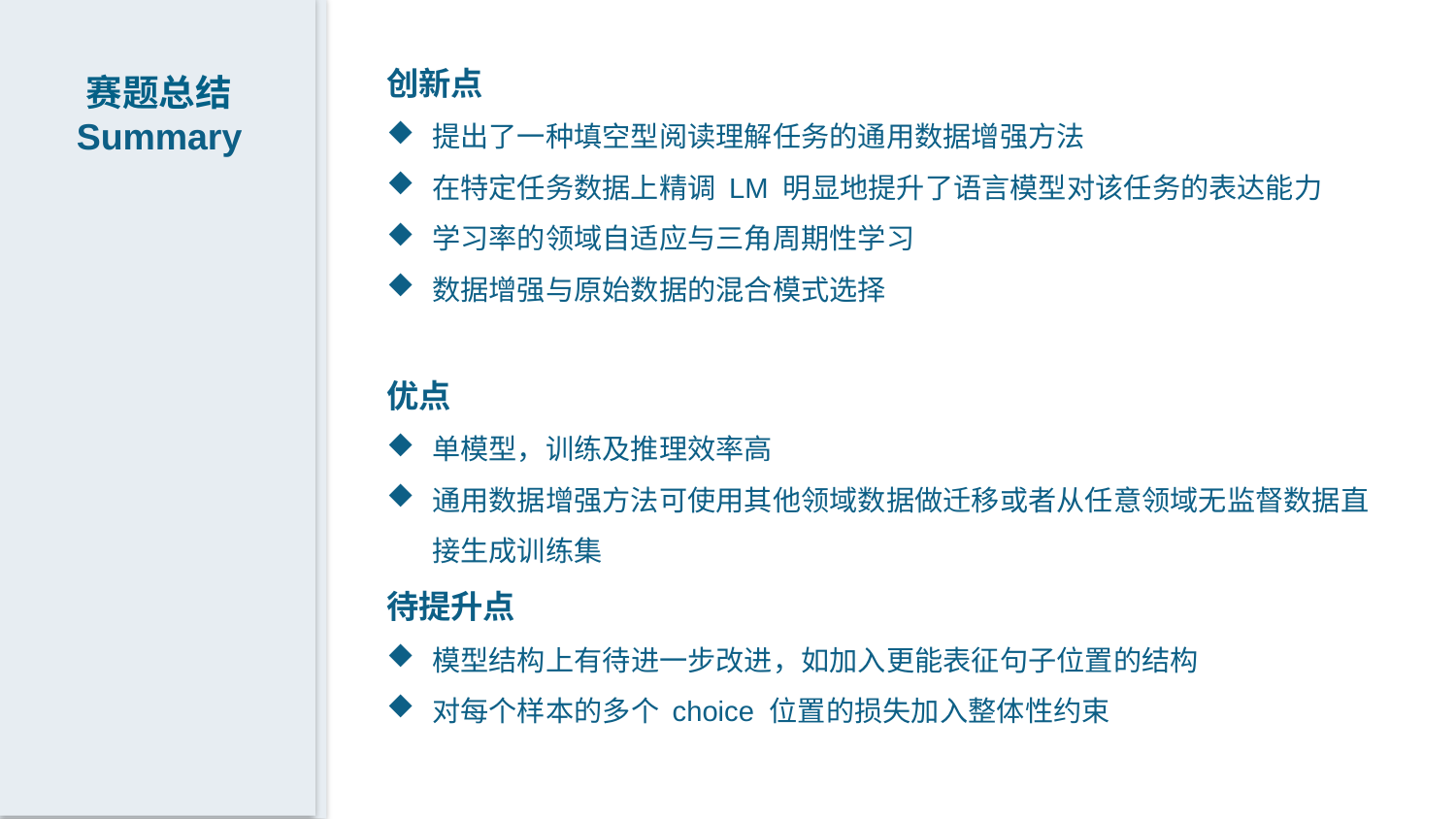

创新点
提出了一种填空型阅读理解任务的通用数据增强方法
在特定任务数据上精调 LM 明显地提升了语言模型对该任务的表达能力
学习率的领域自适应与三角周期性学习
数据增强与原始数据的混合模式选择

优点
单模型，训练及推理效率高
通用数据增强方法可使用其他领域数据做迁移或者从任意领域无监督数据直接生成训练集
待提升点
模型结构上有待进一步改进，如加入更能表征句子位置的结构
对每个样本的多个 choice 位置的损失加入整体性约束
赛题总结
Summary